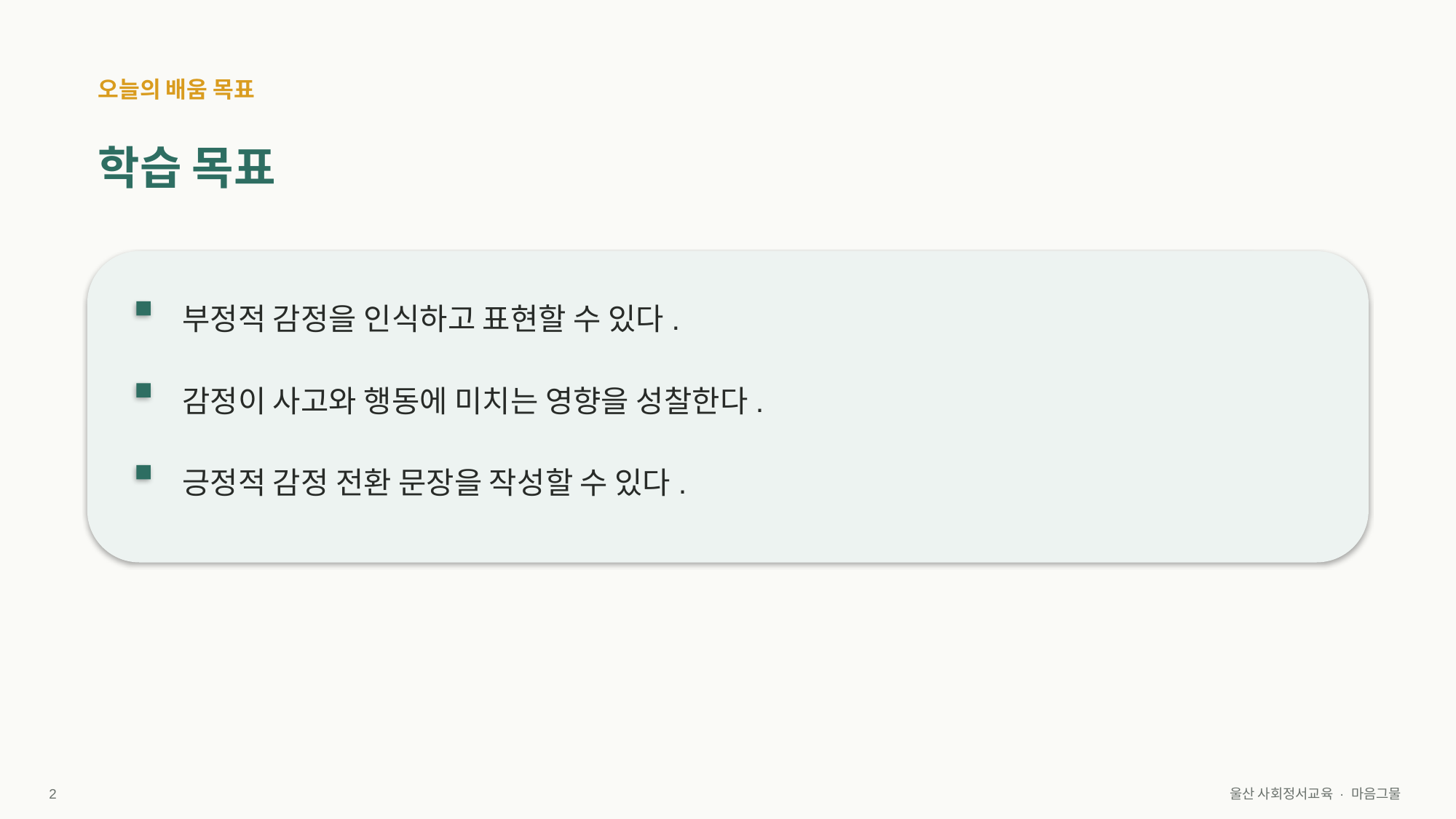

오늘의 배움 목표
학습 목표

부정적 감정을 인식하고 표현할 수 있다.

감정이 사고와 행동에 미치는 영향을 성찰한다.

긍정적 감정 전환 문장을 작성할 수 있다.

2
울산 사회정서교육 · 마음그물